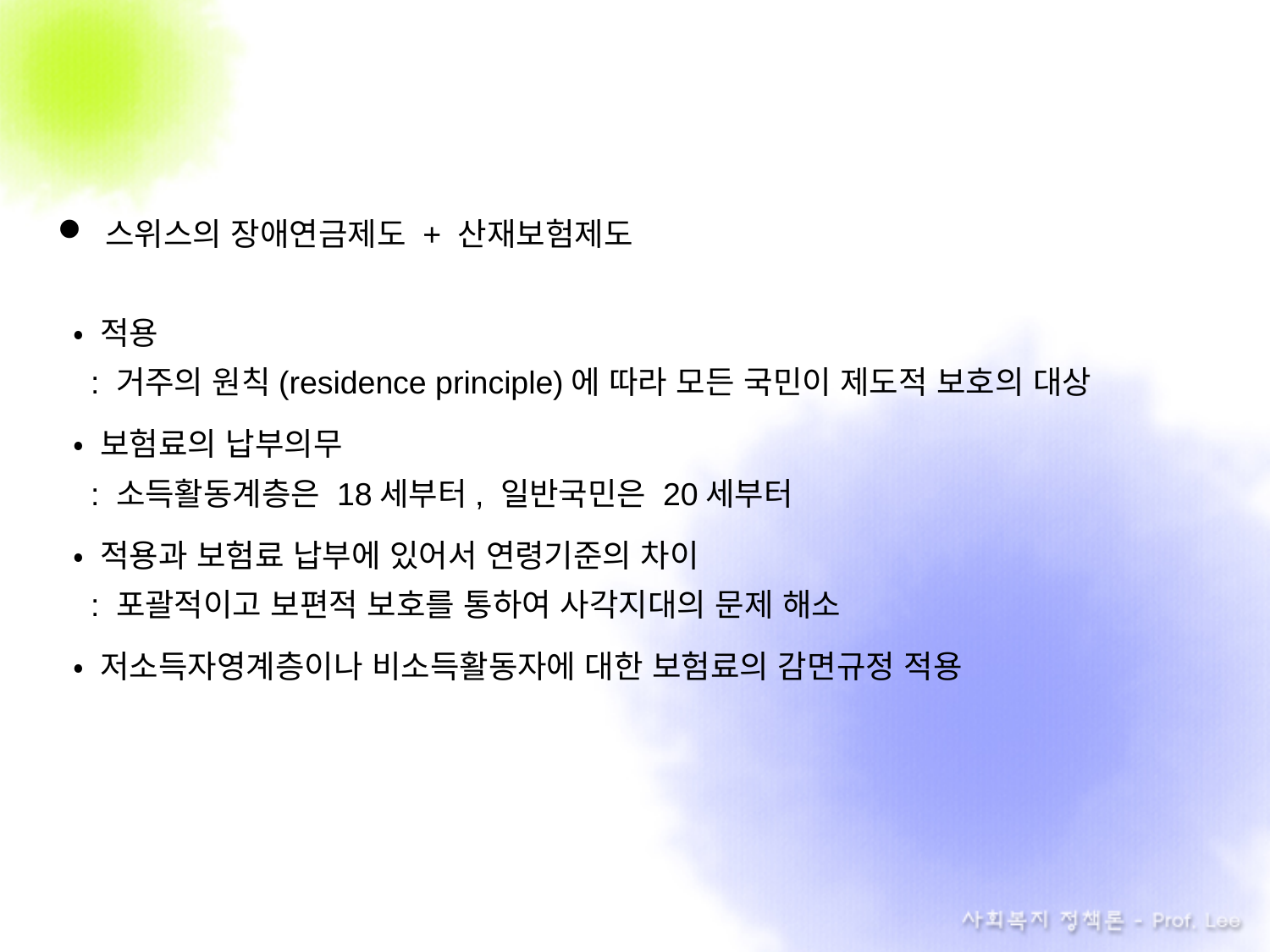

스위스의 장애연금제도 + 산재보험제도

• 적용
  : 거주의 원칙(residence principle)에 따라 모든 국민이 제도적 보호의 대상
• 보험료의 납부의무
  : 소득활동계층은 18세부터, 일반국민은 20세부터
• 적용과 보험료 납부에 있어서 연령기준의 차이
  : 포괄적이고 보편적 보호를 통하여 사각지대의 문제 해소
• 저소득자영계층이나 비소득활동자에 대한 보험료의 감면규정 적용